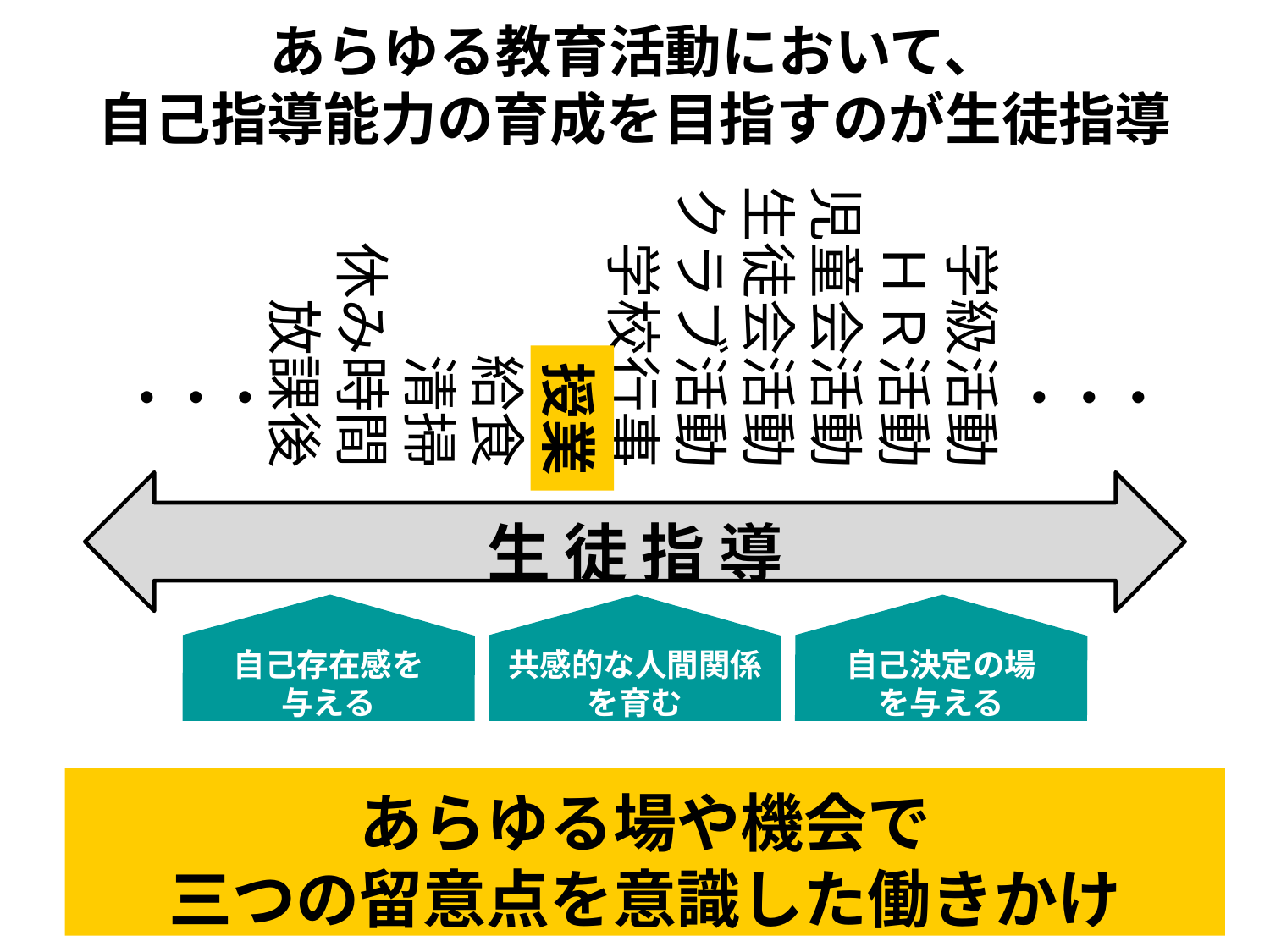

あらゆる教育活動において、
自己指導能力の育成を目指すのが生徒指導
　　　　・
　　　　・
　　　　・
学級活動
ＨＲ活動
児童会活動
生徒会活動
クラブ活動
学校行事
授業
給食
清掃
休み時間
放課後
　　　　・
　　　　・
　　　　・
授業
生徒指導
自己存在感を
与える
共感的な人間関係
を育む
自己決定の場
を与える
あらゆる場や機会で
三つの留意点を意識した働きかけ